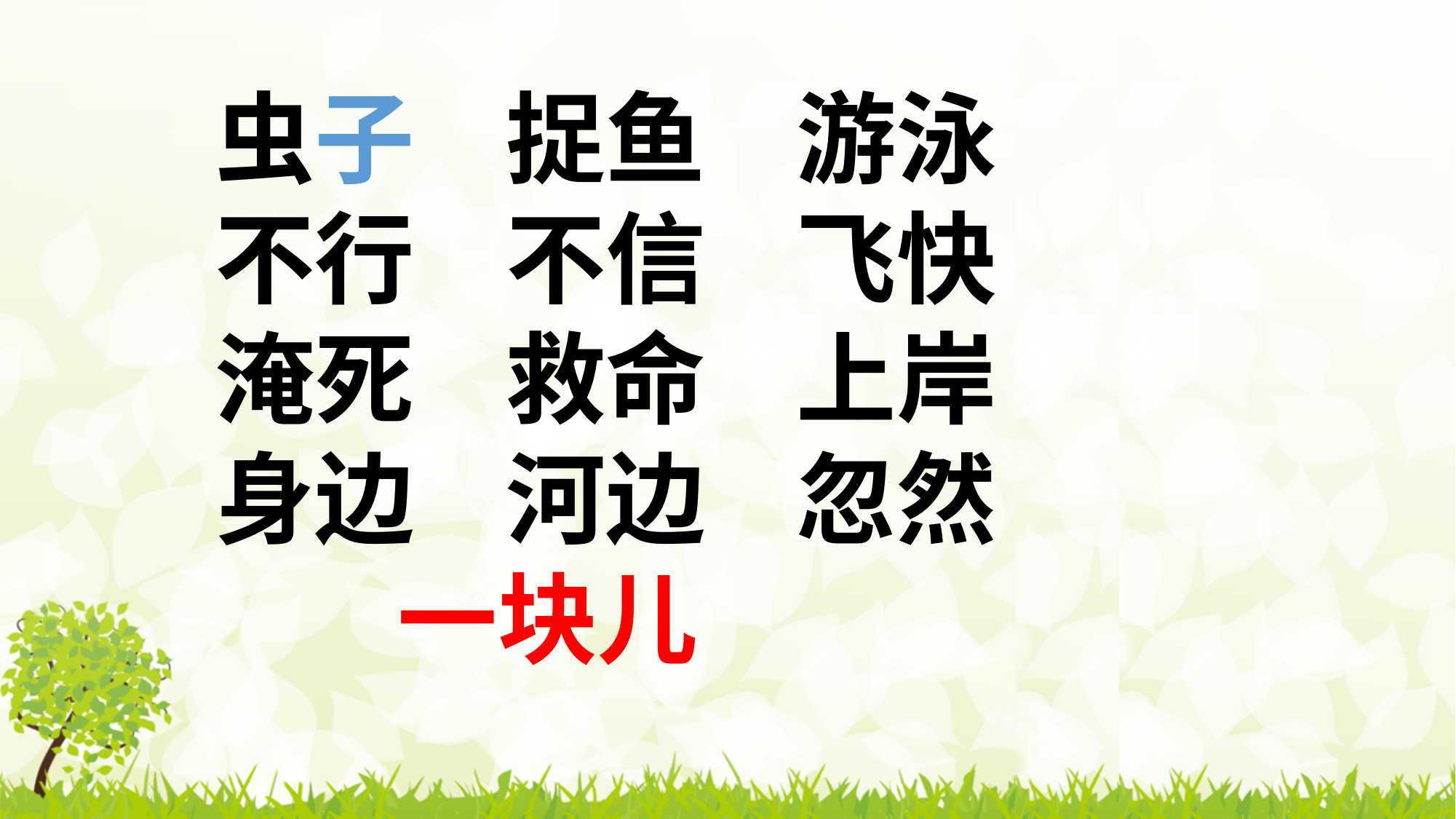

虫子    捉鱼    游泳
不行    不信    飞快
淹死    救命    上岸
身边    河边    忽然
       一块儿